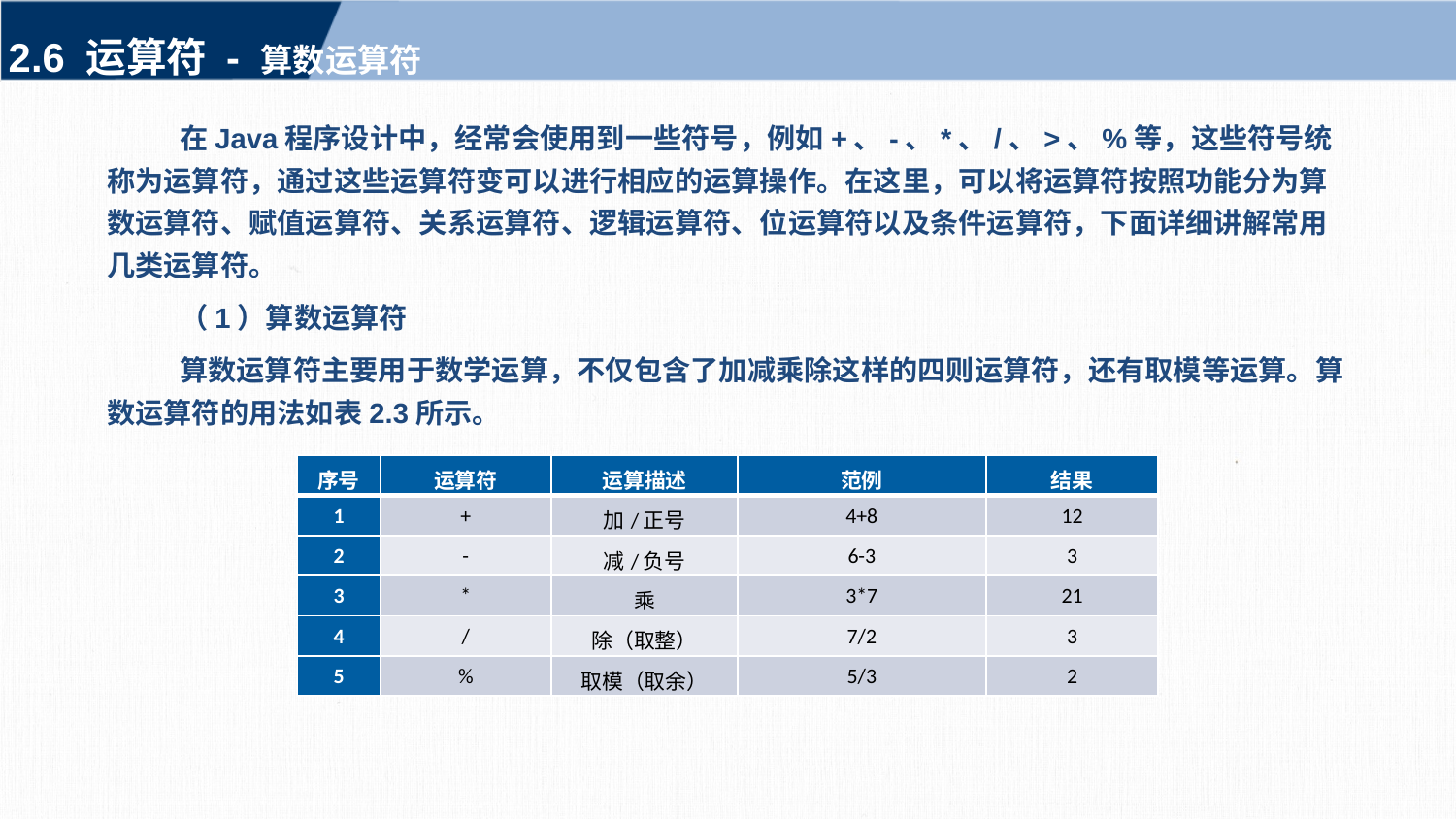

2.6 运算符 - 算数运算符
在Java程序设计中，经常会使用到一些符号，例如+、-、*、/、>、%等，这些符号统称为运算符，通过这些运算符变可以进行相应的运算操作。在这里，可以将运算符按照功能分为算数运算符、赋值运算符、关系运算符、逻辑运算符、位运算符以及条件运算符，下面详细讲解常用几类运算符。
（1）算数运算符
算数运算符主要用于数学运算，不仅包含了加减乘除这样的四则运算符，还有取模等运算。算数运算符的用法如表2.3所示。
| 序号 | 运算符 | 运算描述 | 范例 | 结果 |
| --- | --- | --- | --- | --- |
| 1 | + | 加/正号 | 4+8 | 12 |
| 2 | - | 减/负号 | 6-3 | 3 |
| 3 | \* | 乘 | 3\*7 | 21 |
| 4 | / | 除（取整） | 7/2 | 3 |
| 5 | % | 取模（取余） | 5/3 | 2 |